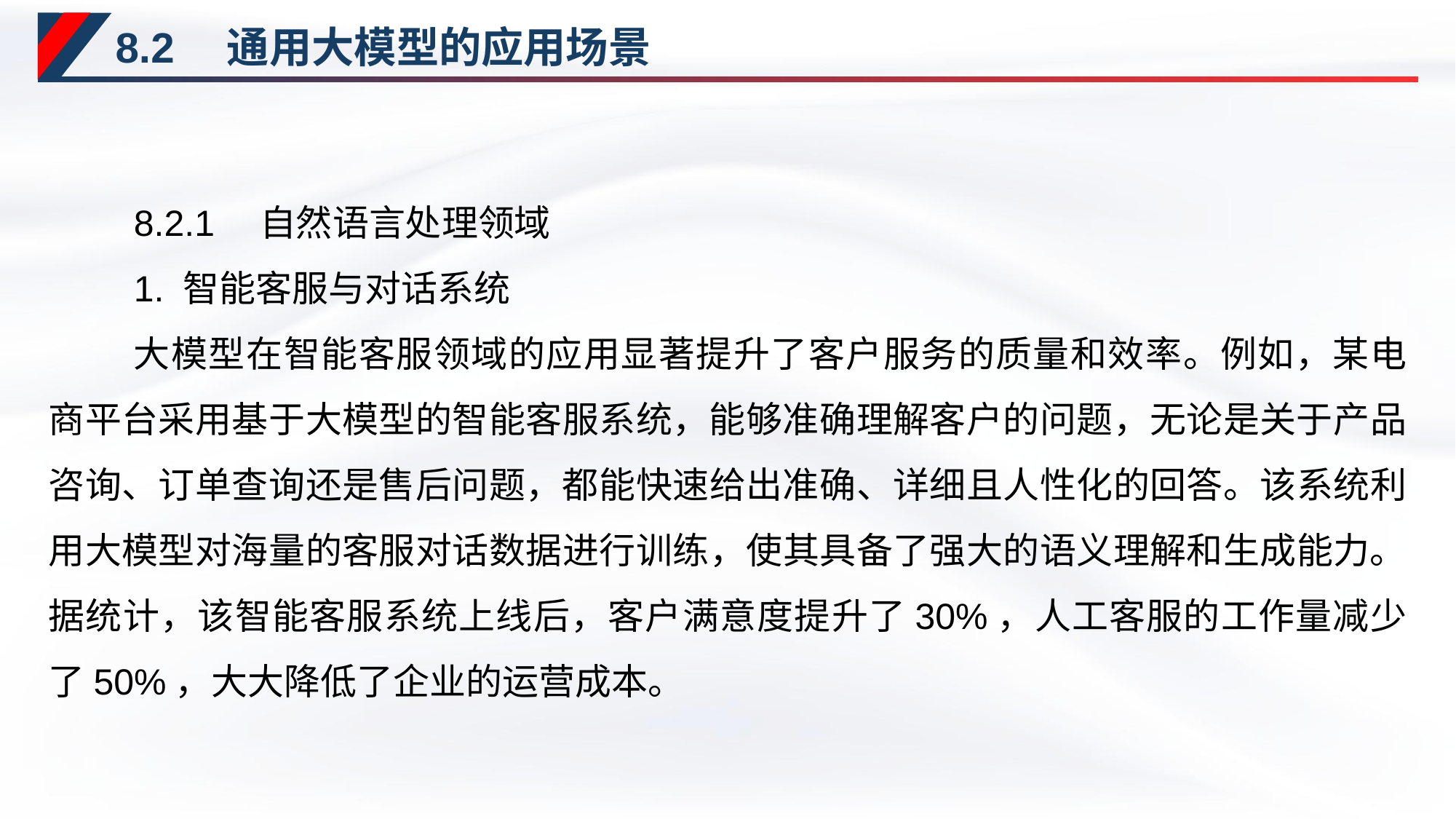

# 8.2　通用大模型的应用场景
8.2.1　自然语言处理领域
1. 智能客服与对话系统
大模型在智能客服领域的应用显著提升了客户服务的质量和效率。例如，某电商平台采用基于大模型的智能客服系统，能够准确理解客户的问题，无论是关于产品咨询、订单查询还是售后问题，都能快速给出准确、详细且人性化的回答。该系统利用大模型对海量的客服对话数据进行训练，使其具备了强大的语义理解和生成能力。据统计，该智能客服系统上线后，客户满意度提升了30%，人工客服的工作量减少了50%，大大降低了企业的运营成本。